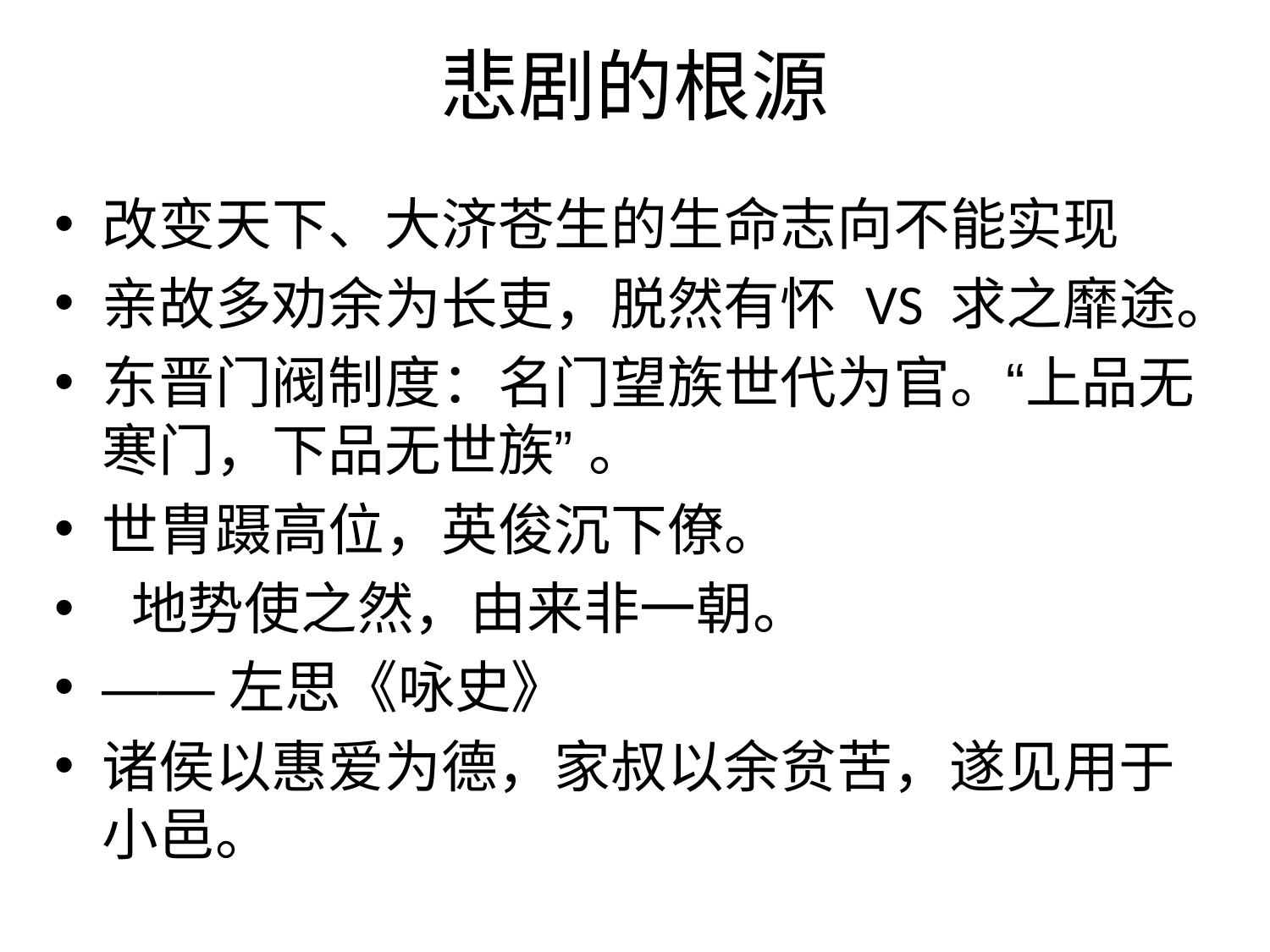

# 悲剧的根源
改变天下、大济苍生的生命志向不能实现
亲故多劝余为长吏，脱然有怀 VS 求之靡途。
东晋门阀制度：名门望族世代为官。“上品无寒门，下品无世族” 。
世胄蹑高位，英俊沉下僚。
 地势使之然，由来非一朝。
——左思《咏史》
诸侯以惠爱为德，家叔以余贫苦，遂见用于小邑。